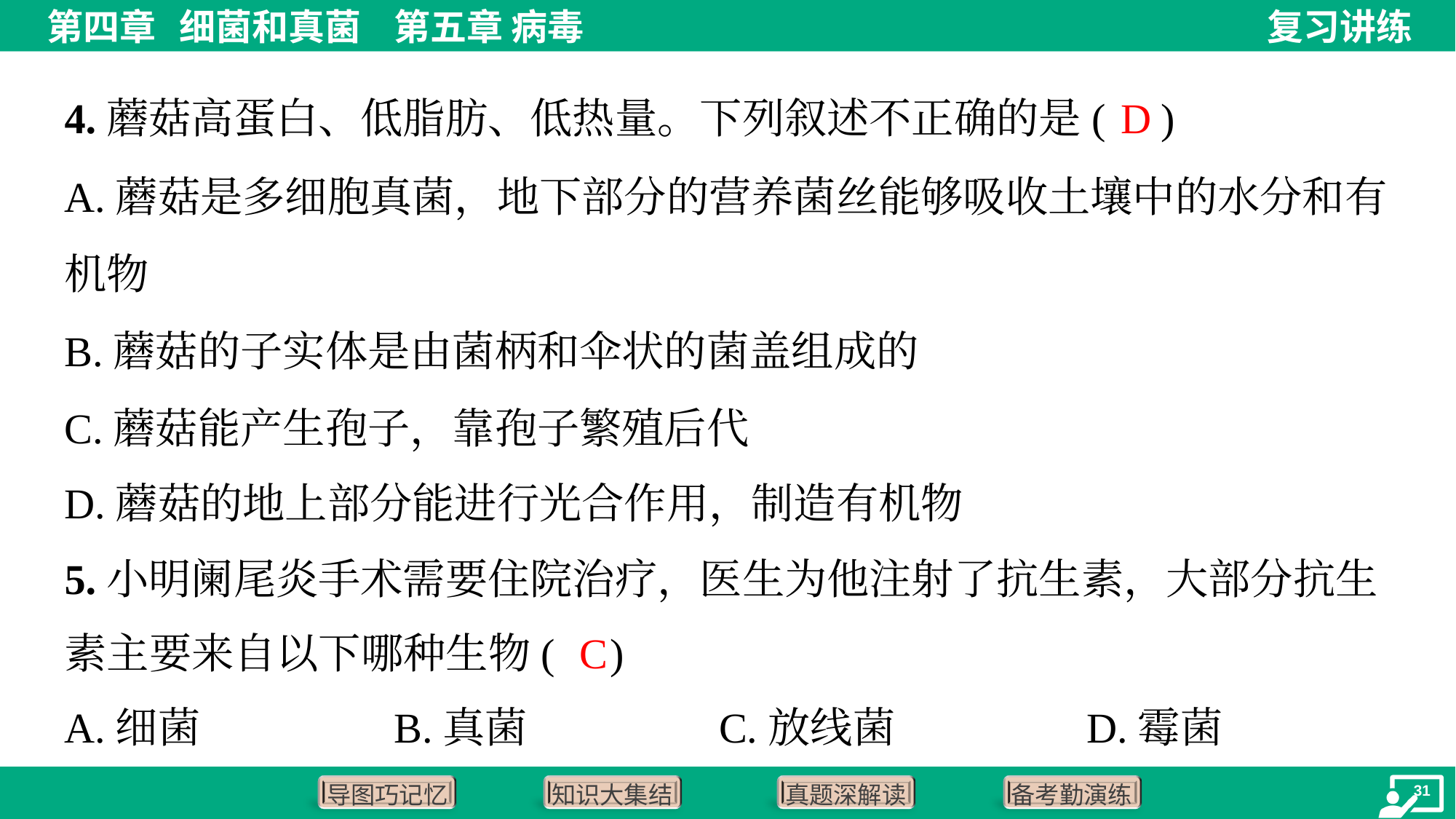

D
4.蘑菇高蛋白、低脂肪、低热量。下列叙述不正确的是(     )
A.蘑菇是多细胞真菌，地下部分的营养菌丝能够吸收土壤中的水分和有
机物
B.蘑菇的子实体是由菌柄和伞状的菌盖组成的
C.蘑菇能产生孢子，靠孢子繁殖后代
D.蘑菇的地上部分能进行光合作用，制造有机物
5.小明阑尾炎手术需要住院治疗，医生为他注射了抗生素，大部分抗生
素主要来自以下哪种生物(     )
C
A.细菌	B.真菌	C.放线菌	D.霉菌